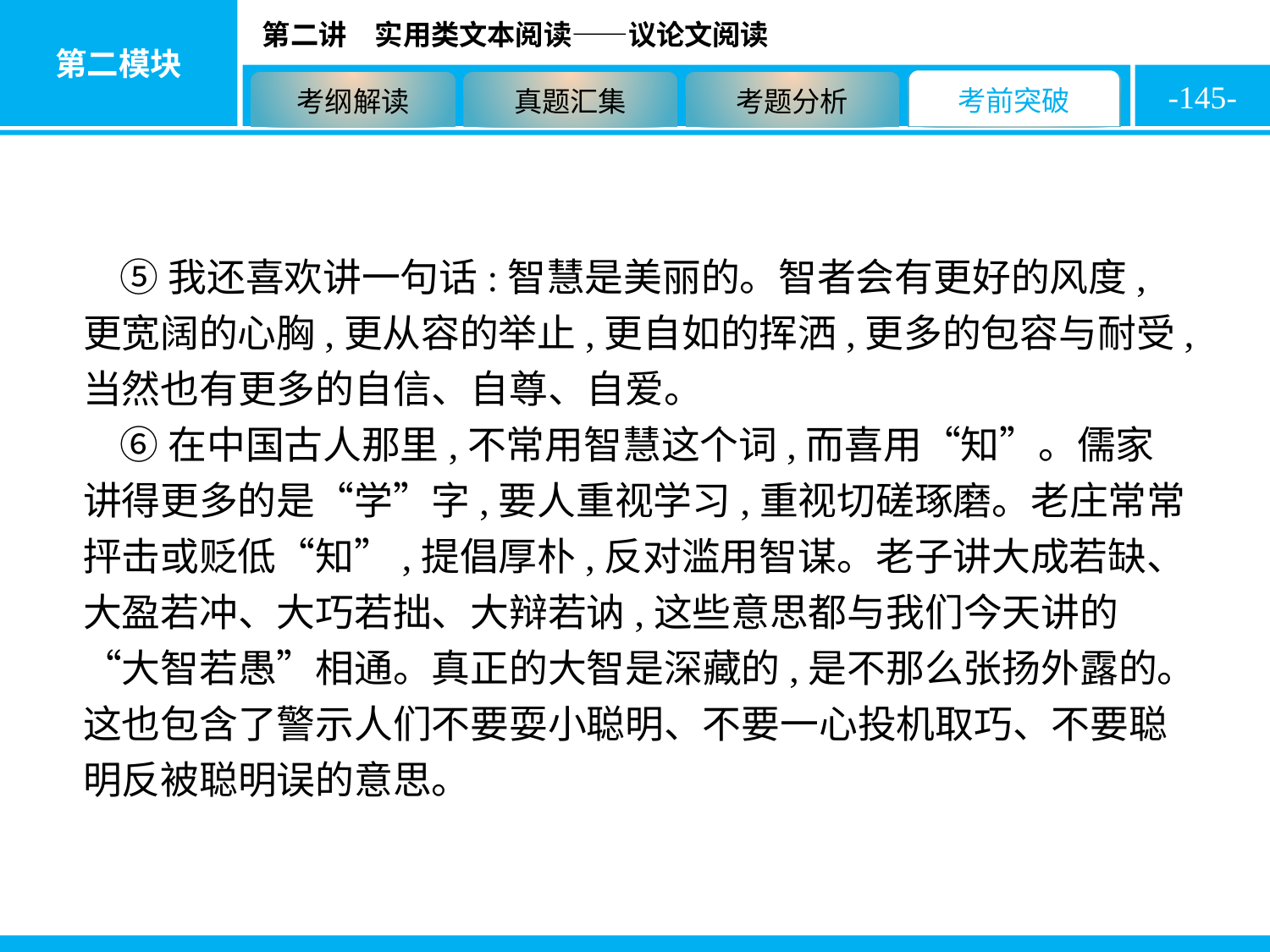

-145-
⑤我还喜欢讲一句话:智慧是美丽的。智者会有更好的风度,更宽阔的心胸,更从容的举止,更自如的挥洒,更多的包容与耐受,当然也有更多的自信、自尊、自爱。
⑥在中国古人那里,不常用智慧这个词,而喜用“知”。儒家讲得更多的是“学”字,要人重视学习,重视切磋琢磨。老庄常常抨击或贬低“知”,提倡厚朴,反对滥用智谋。老子讲大成若缺、大盈若冲、大巧若拙、大辩若讷,这些意思都与我们今天讲的“大智若愚”相通。真正的大智是深藏的,是不那么张扬外露的。这也包含了警示人们不要耍小聪明、不要一心投机取巧、不要聪明反被聪明误的意思。